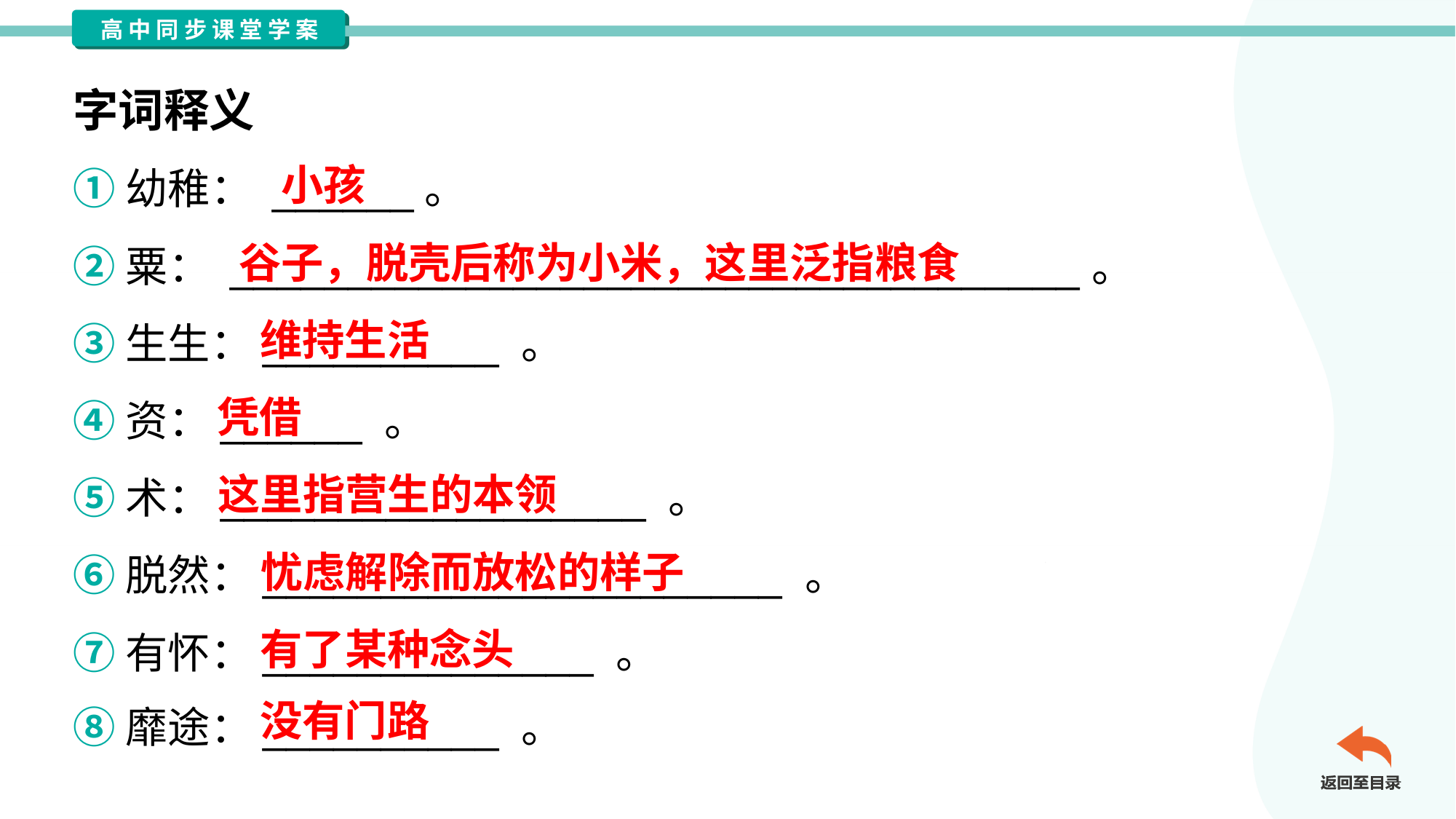

字词释义
小孩
①幼稚： ______。
②粟： ____________________________________。
③生生：__________ 。
④资：______ 。
⑤术：__________________ 。
⑥脱然：______________________ 。
⑦有怀：______________ 。
⑧靡途：__________ 。
谷子，脱壳后称为小米，这里泛指粮食
维持生活
凭借
这里指营生的本领
忧虑解除而放松的样子
有了某种念头
没有门路